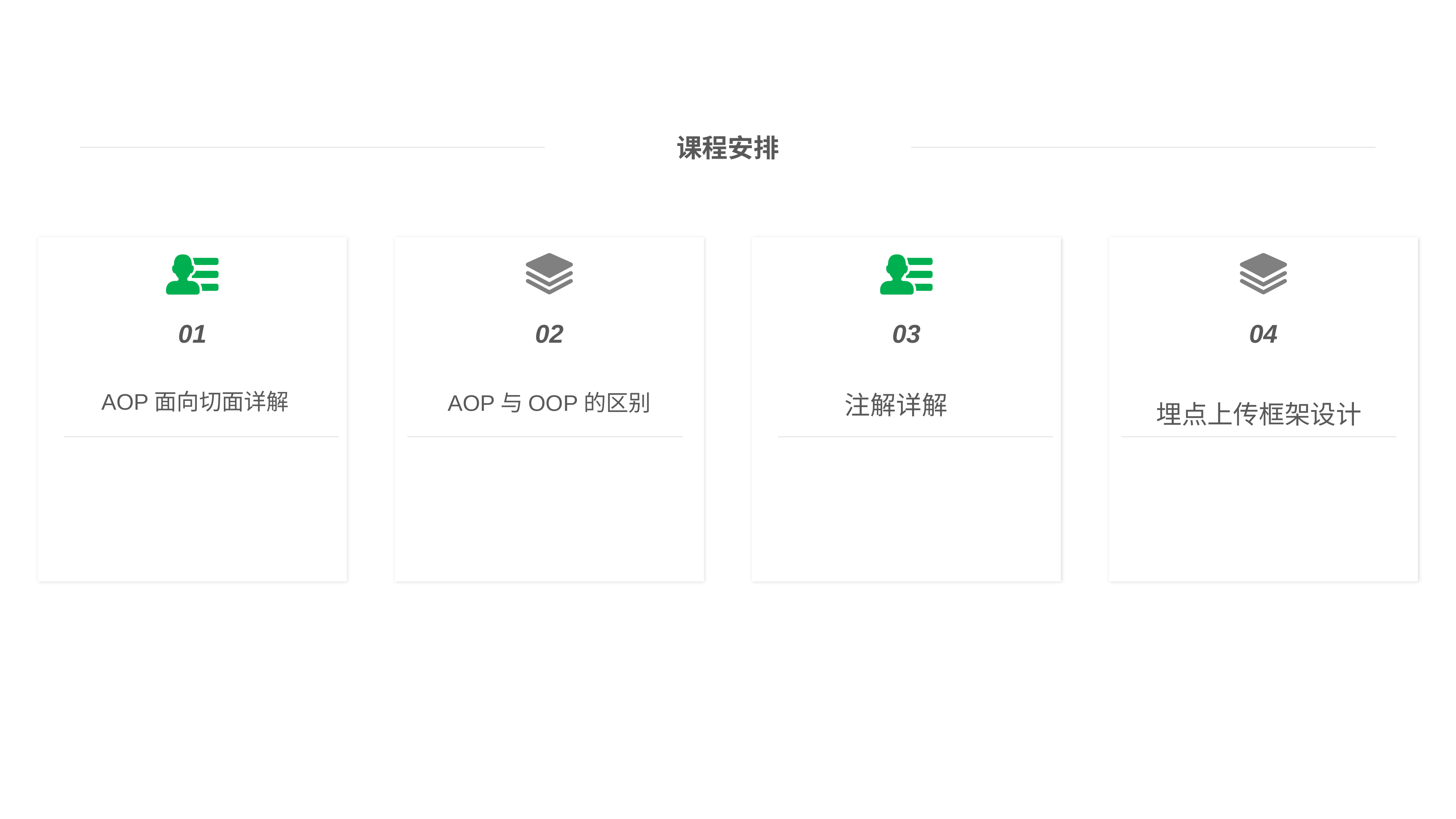

课程安排

01
AOP面向切面详解

02

03

04
埋点上传框架设计

AOP与OOP的区别
注解详解